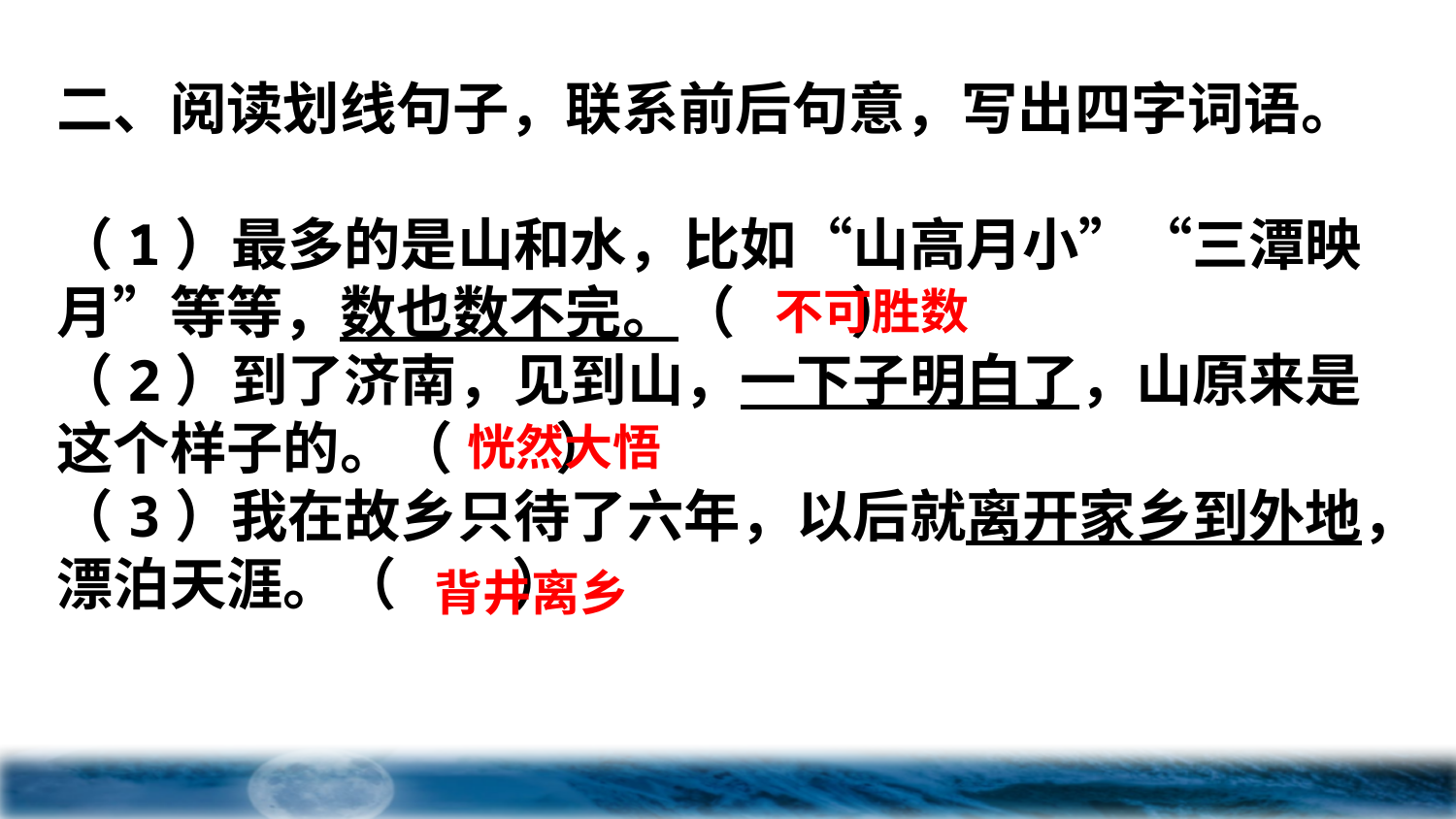

二、阅读划线句子，联系前后句意，写出四字词语。

（1）最多的是山和水，比如“山高月小”“三潭映月”等等，数也数不完。（         ）
（2）到了济南，见到山，一下子明白了，山原来是这个样子的。（        ）
（3）我在故乡只待了六年，以后就离开家乡到外地，漂泊天涯。（         ）
不可胜数
恍然大悟
背井离乡